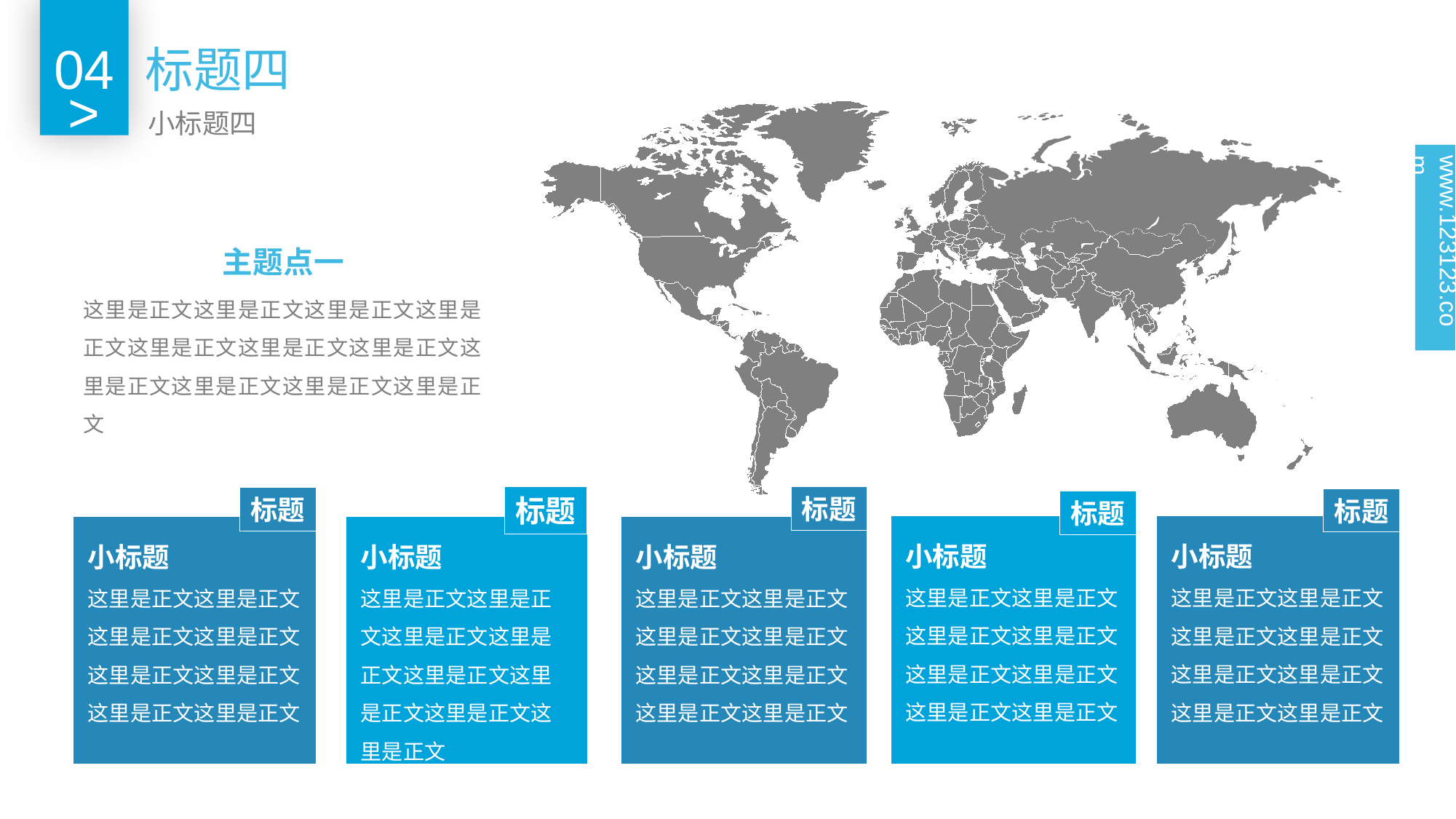

04
标题四
>
小标题四

www.123123.com
主题点一
这里是正文这里是正文这里是正文这里是正文这里是正文这里是正文这里是正文这里是正文这里是正文这里是正文这里是正文
标题
标题
标题
标题
标题
小标题
这里是正文这里是正文这里是正文这里是正文这里是正文这里是正文这里是正文这里是正文
小标题
这里是正文这里是正文这里是正文这里是正文这里是正文这里是正文这里是正文这里是正文
小标题
这里是正文这里是正文这里是正文这里是正文这里是正文这里是正文这里是正文这里是正文
小标题
这里是正文这里是正文这里是正文这里是正文这里是正文这里是正文这里是正文这里是正文

小标题
这里是正文这里是正文这里是正文这里是正文这里是正文这里是正文这里是正文这里是正文